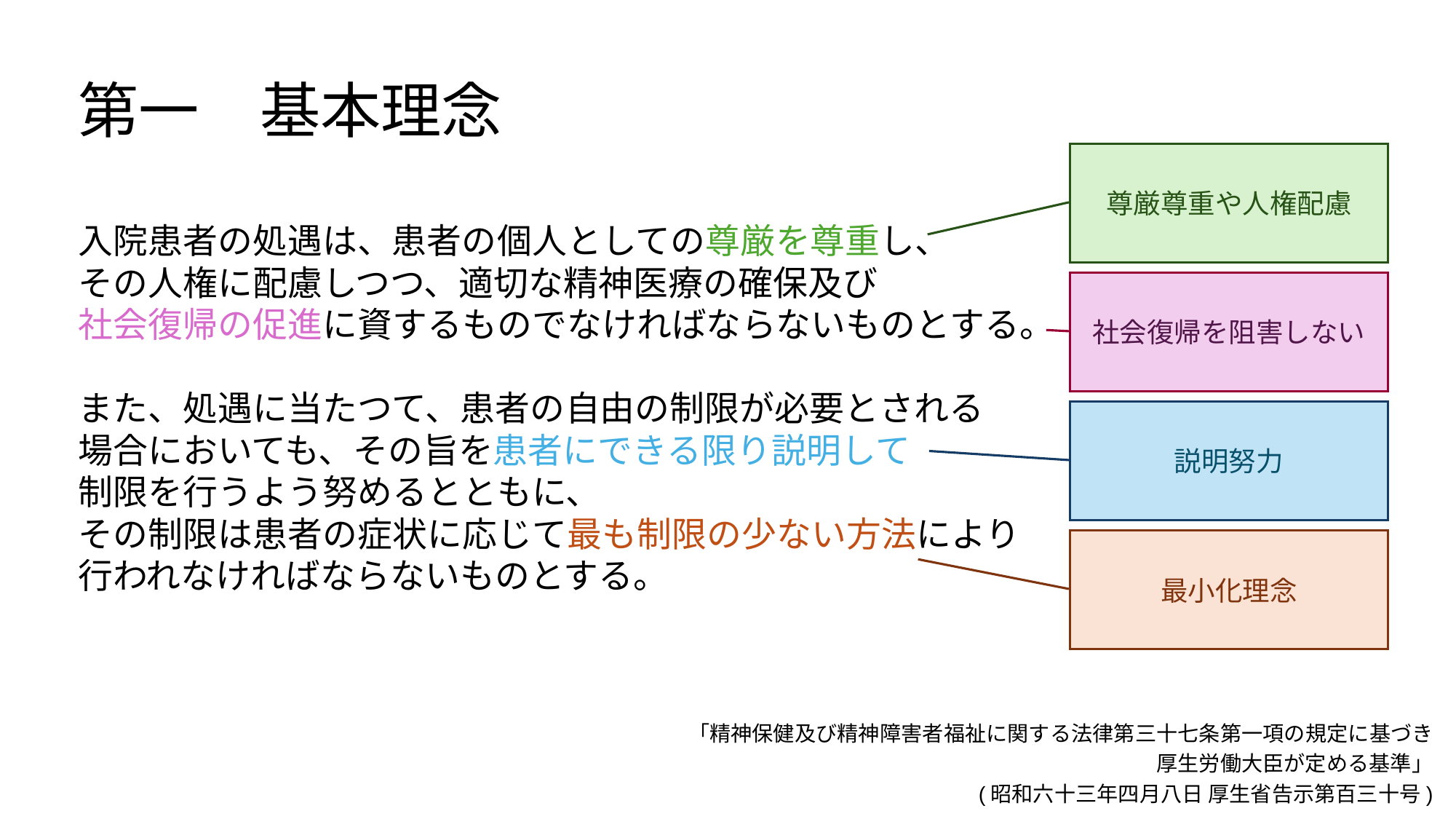

第一　基本理念
尊厳尊重や人権配慮
入院患者の処遇は、患者の個人としての尊厳を尊重し、
その人権に配慮しつつ、適切な精神医療の確保及び
社会復帰の促進に資するものでなければならないものとする。

また、処遇に当たつて、患者の自由の制限が必要とされる
場合においても、その旨を患者にできる限り説明して
制限を行うよう努めるとともに、
その制限は患者の症状に応じて最も制限の少ない方法により
行われなければならないものとする。
社会復帰を阻害しない
説明努力
最小化理念
「精神保健及び精神障害者福祉に関する法律第三十七条第一項の規定に基づき
厚生労働大臣が定める基準」
(昭和六十三年四月八日 厚生省告示第百三十号)